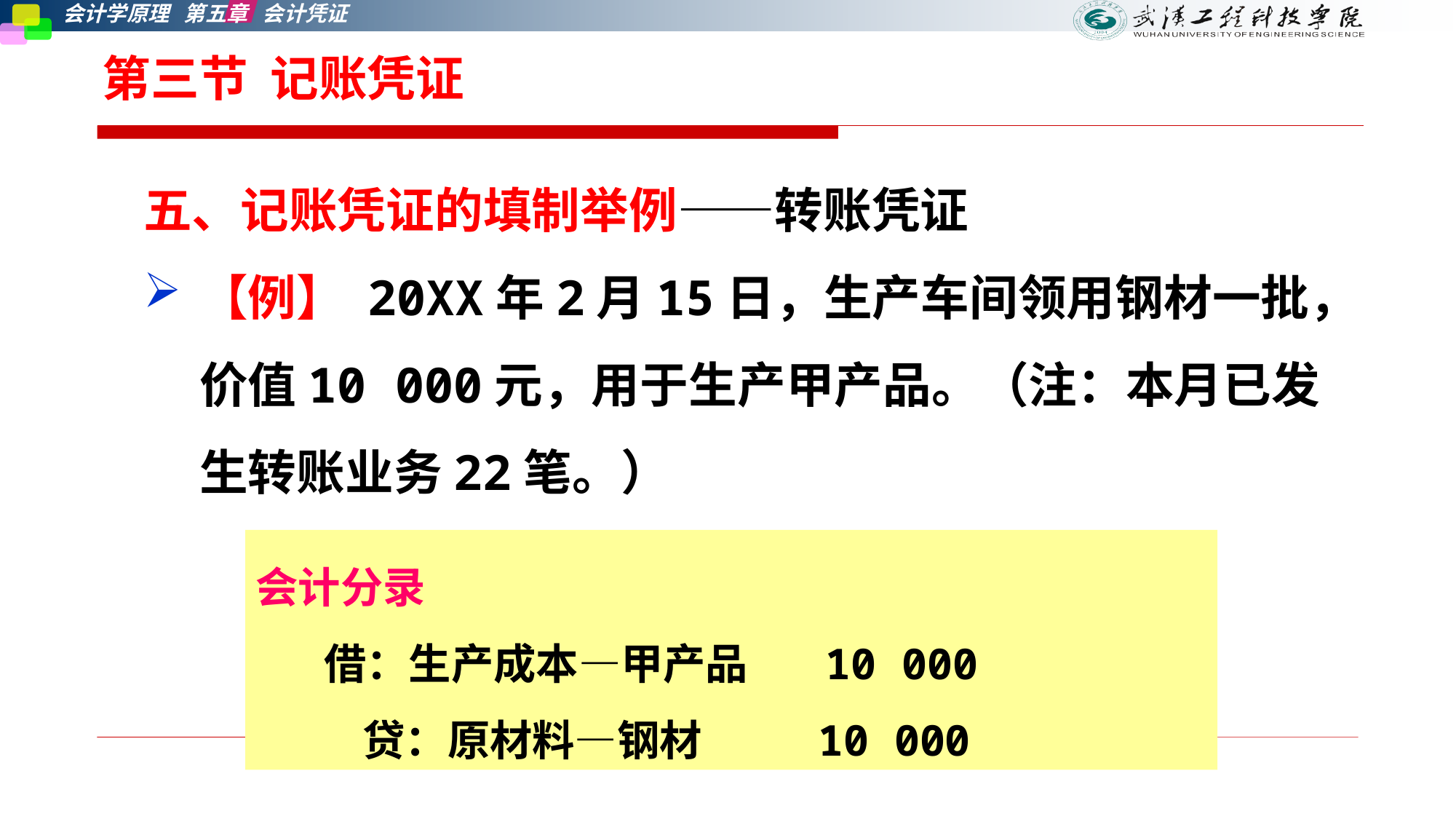

# 第三节  记账凭证
五、记账凭证的填制举例——转账凭证
【例】 20XX年2月15日，生产车间领用钢材一批，价值10 000元，用于生产甲产品。（注：本月已发生转账业务22笔。）
会计分录
      借：生产成本—甲产品       10 000
          贷：原材料—钢材           10 000